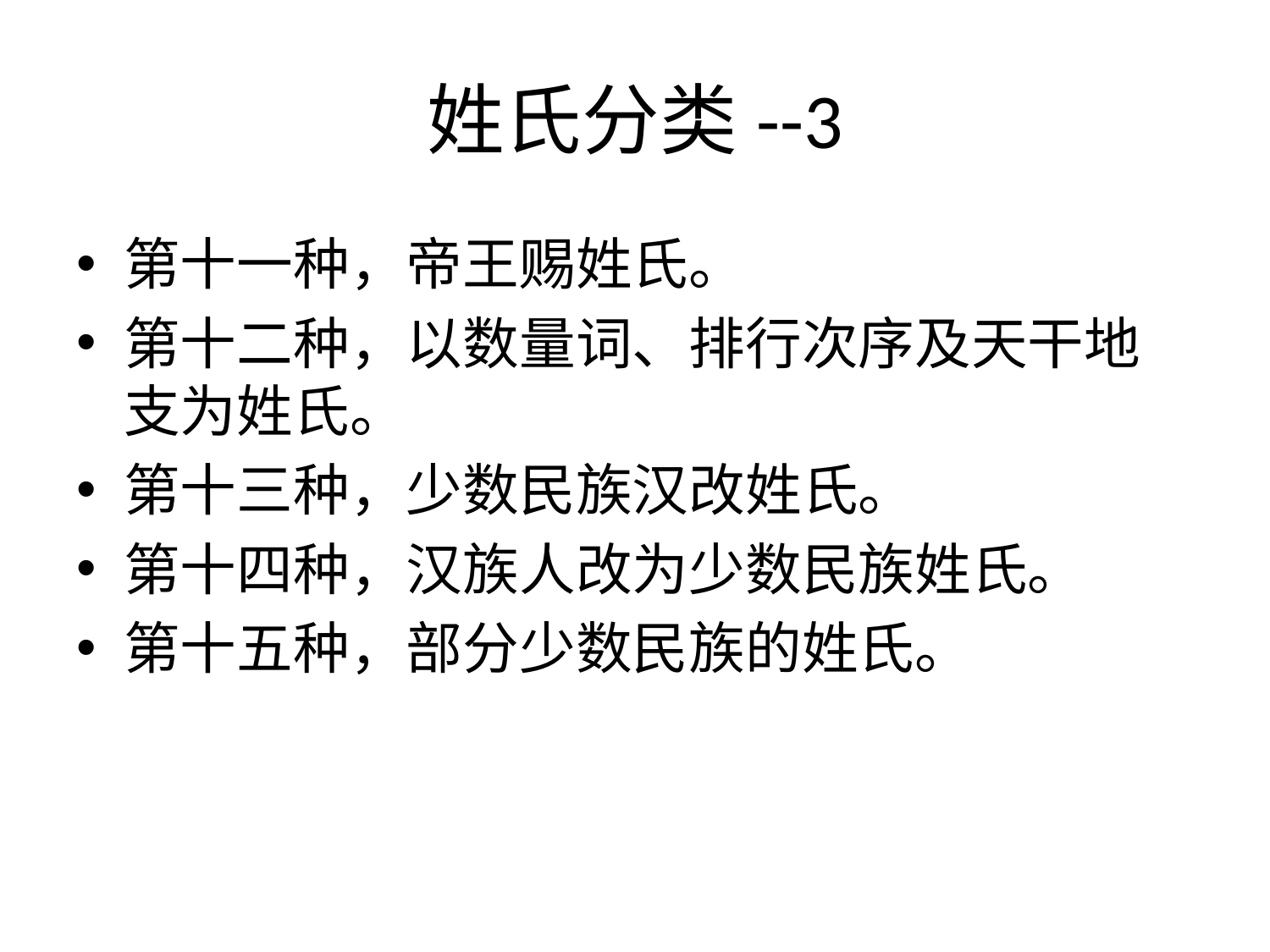

# 姓氏分类--3
第十一种，帝王赐姓氏。
第十二种，以数量词、排行次序及天干地支为姓氏。
第十三种，少数民族汉改姓氏。
第十四种，汉族人改为少数民族姓氏。
第十五种，部分少数民族的姓氏。